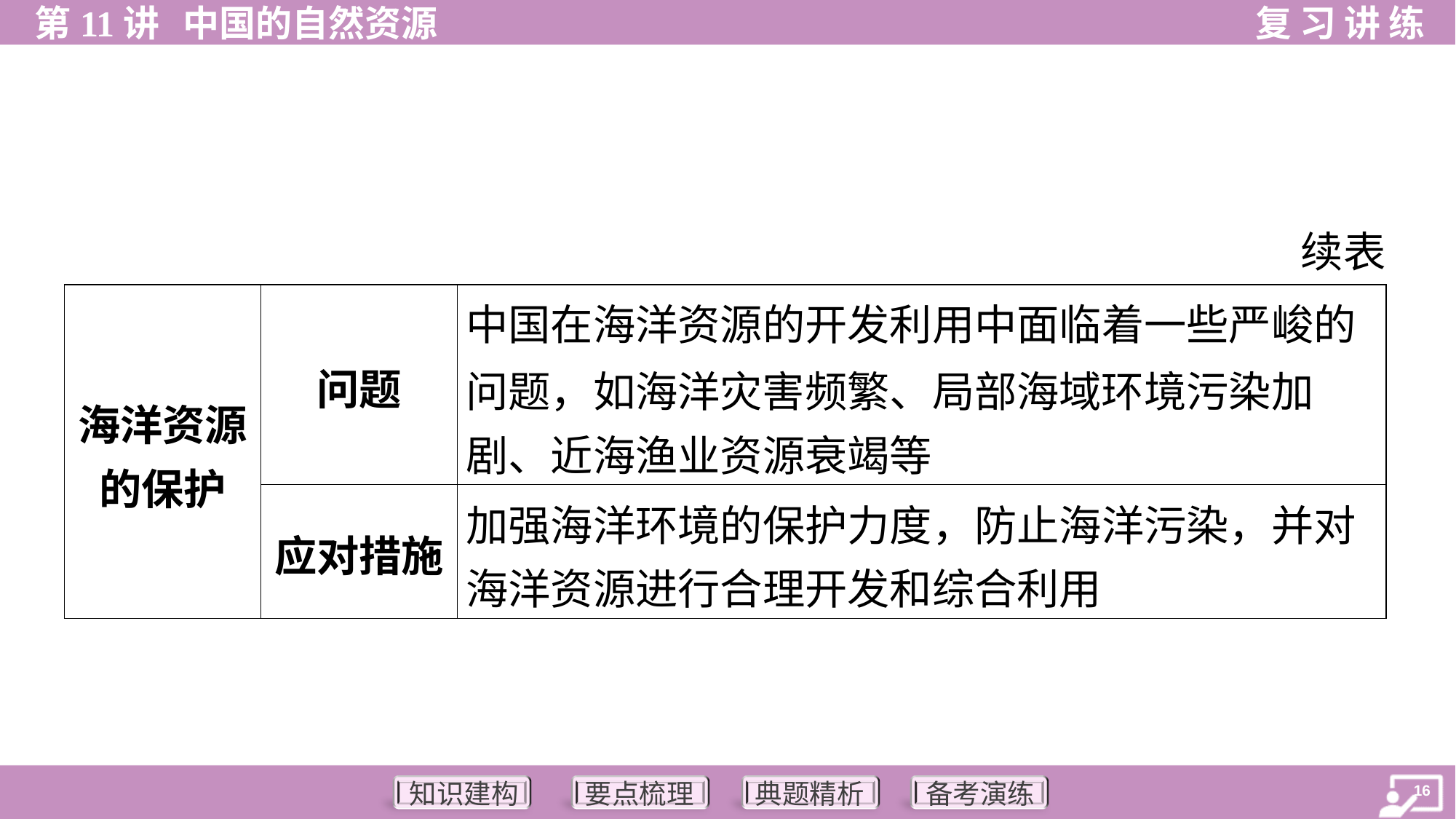

续表
| 海洋资源 的保护 | 问题 | 中国在海洋资源的开发利用中面临着一些严峻的 问题，如海洋灾害频繁、局部海域环境污染加 剧、近海渔业资源衰竭等 |
| --- | --- | --- |
|  | 应对措施 | 加强海洋环境的保护力度，防止海洋污染，并对 海洋资源进行合理开发和综合利用 |